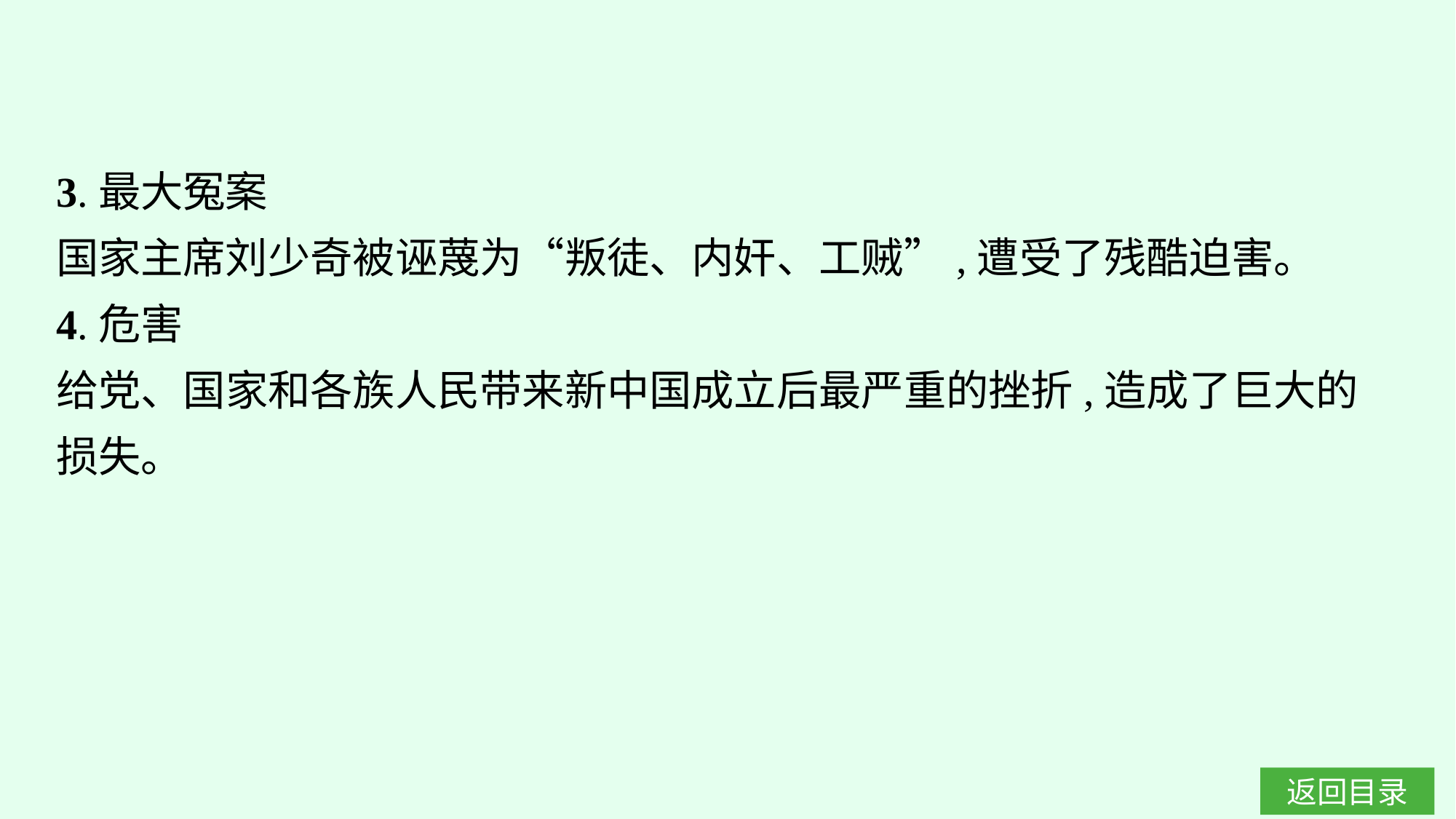

3.最大冤案
国家主席刘少奇被诬蔑为“叛徒、内奸、工贼”,遭受了残酷迫害。
4.危害
给党、国家和各族人民带来新中国成立后最严重的挫折,造成了巨大的损失。